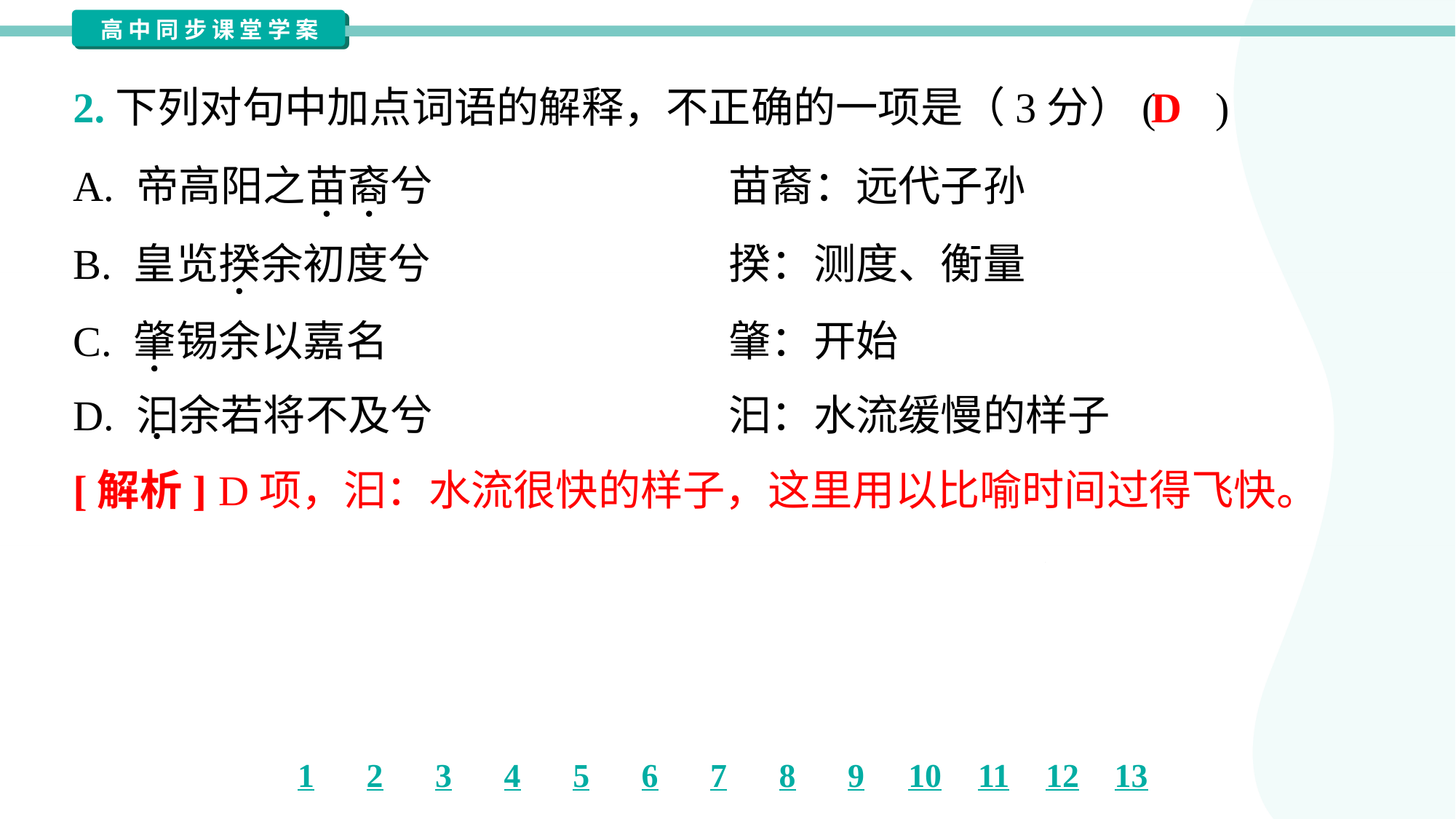

D
2.下列对句中加点词语的解释，不正确的一项是（3分）(     )
A. 帝高阳之苗裔兮	苗裔：远代子孙
B. 皇览揆余初度兮	揆：测度、衡量
C. 肇锡余以嘉名	肇：开始
D. 汩余若将不及兮	汩：水流缓慢的样子

[解析] D项，汩：水流很快的样子，这里用以比喻时间过得飞快。